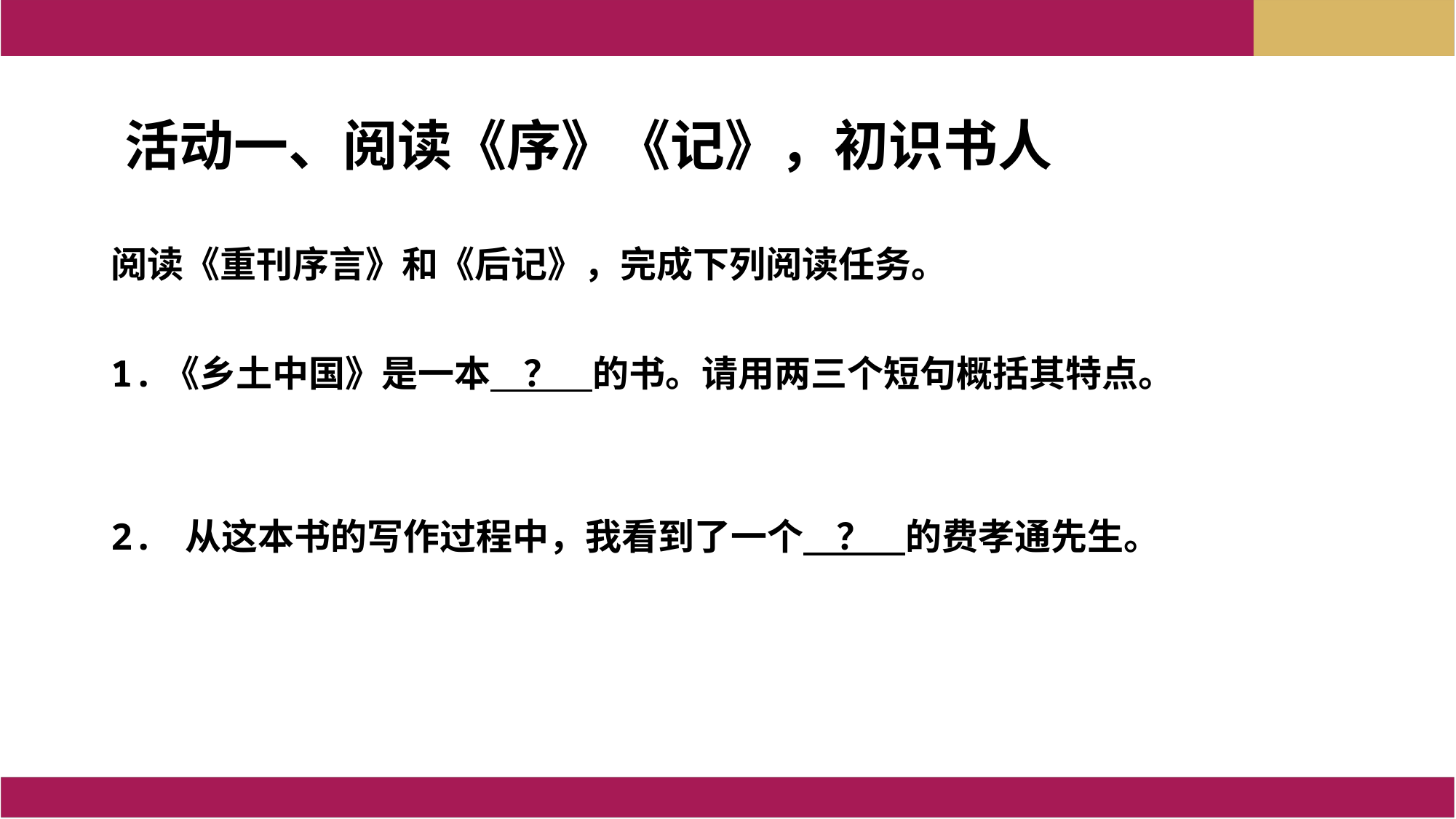

活动一、阅读《序》《记》，初识书人

阅读《重刊序言》和《后记》，完成下列阅读任务。

1.《乡土中国》是一本    ？    的书。请用两三个短句概括其特点。

2. 从这本书的写作过程中，我看到了一个    ？    的费孝通先生。